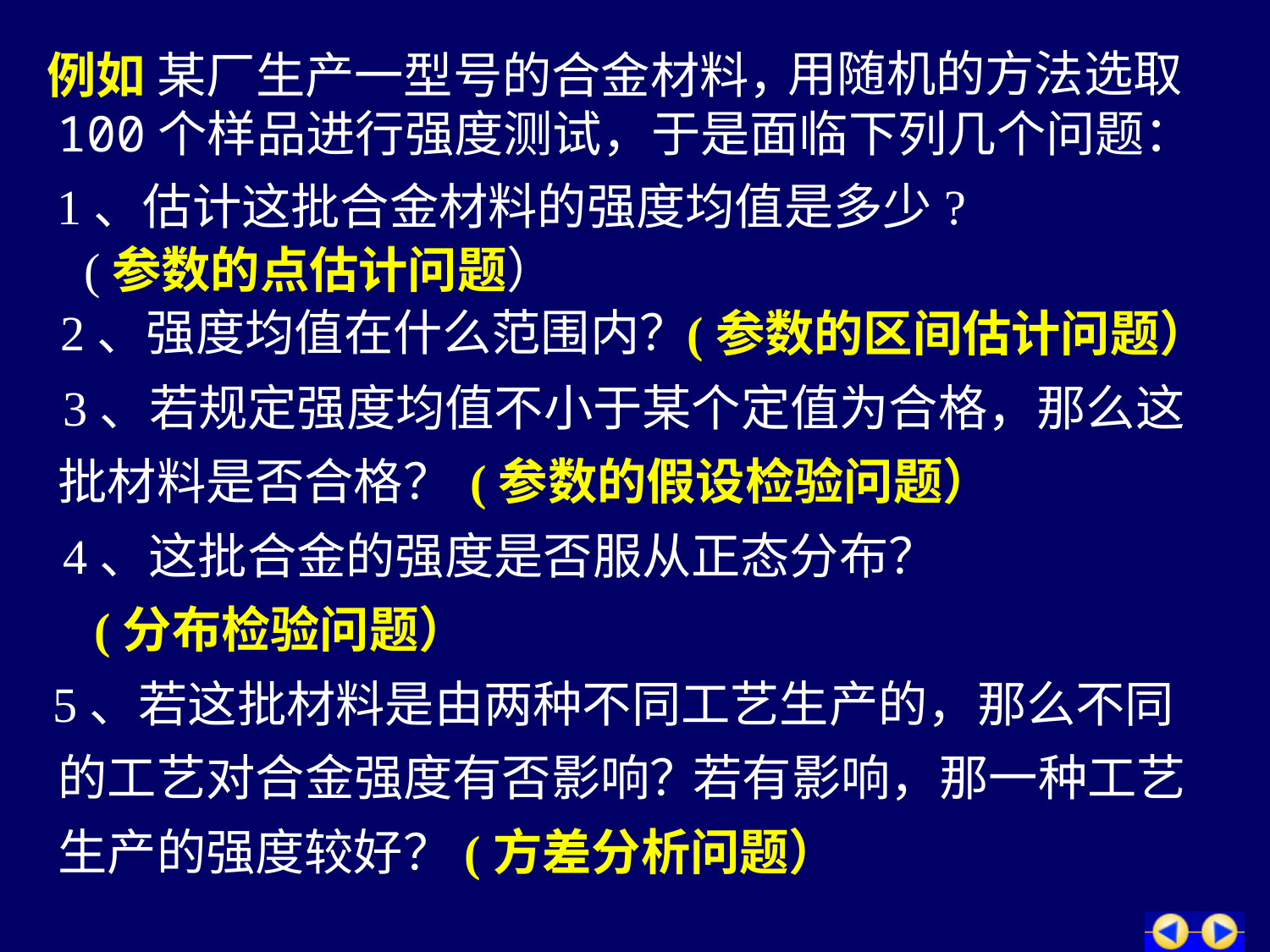

例如 某厂生产一型号的合金材料，
用随机的方法选取
100个样品进行强度测试，于是面临下列几个问题：
1、估计这批合金材料的强度均值是多少?
(参数的点估计问题）
2、强度均值在什么范围内？
(参数的区间估计问题）
3、若规定强度均值不小于某个定值为合格，那么这
批材料是否合格？
(参数的假设检验问题）
4、这批合金的强度是否服从正态分布？
(分布检验问题）
5、若这批材料是由两种不同工艺生产的，那么不同
的工艺对合金强度有否影响？
若有影响，那一种工艺
生产的强度较好？
(方差分析问题）
5